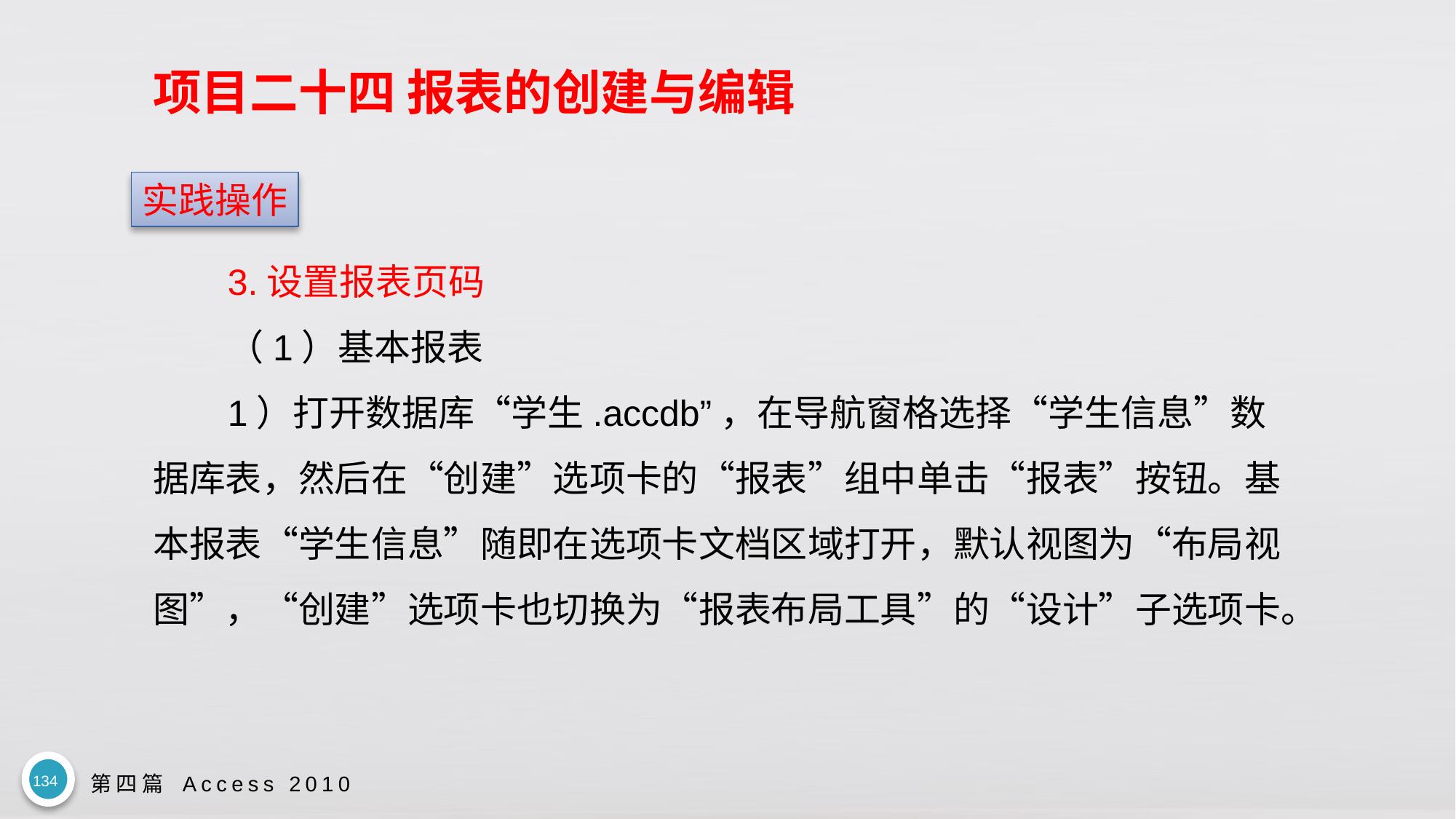

# 项目二十四 报表的创建与编辑
实践操作
3.设置报表页码
（1）基本报表
1）打开数据库“学生.accdb”，在导航窗格选择“学生信息”数据库表，然后在“创建”选项卡的“报表”组中单击“报表”按钮。基本报表“学生信息”随即在选项卡文档区域打开，默认视图为“布局视图”，“创建”选项卡也切换为“报表布局工具”的“设计”子选项卡。
134